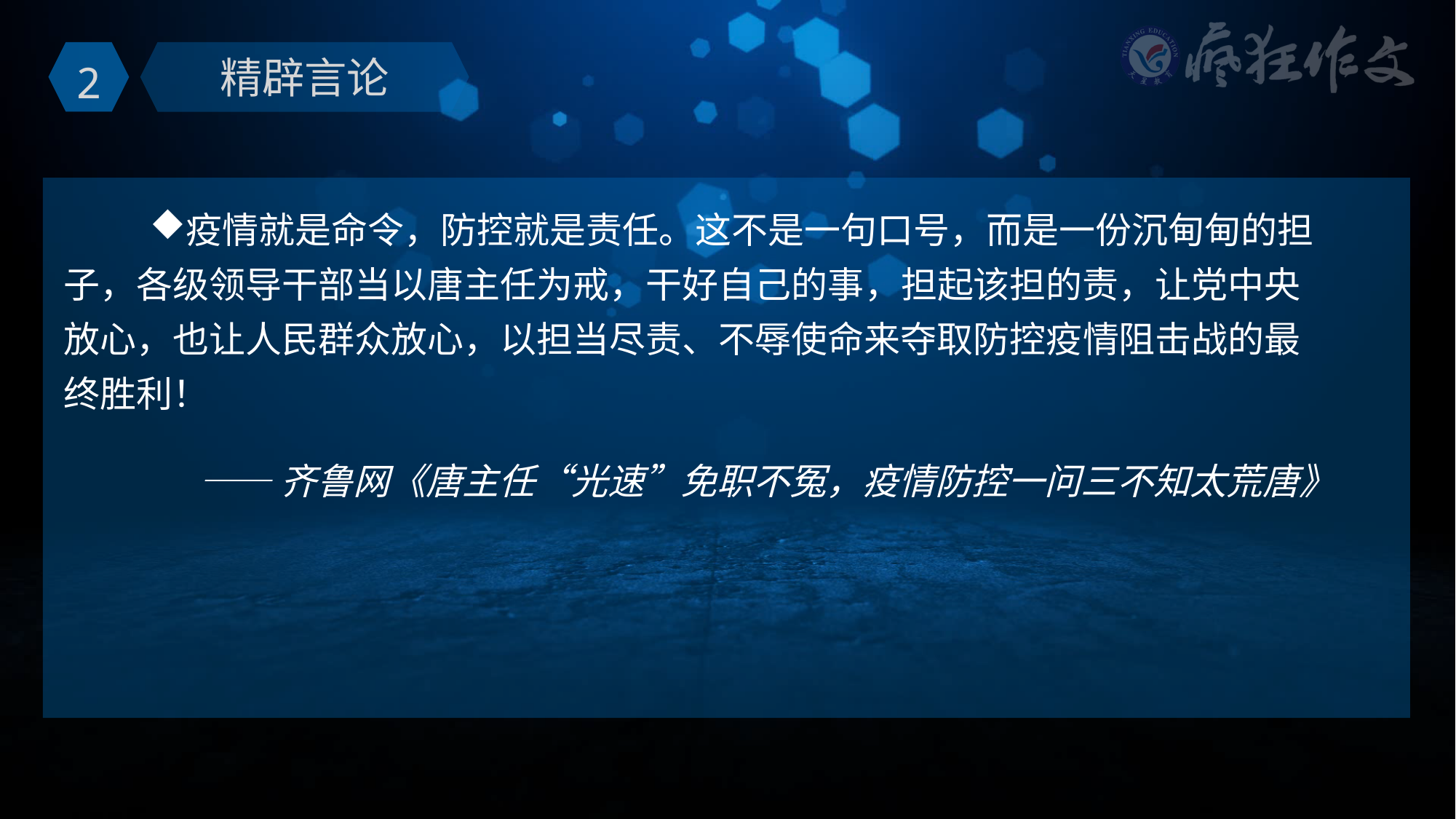

2
精辟言论

疫情就是命令，防控就是责任。这不是一句口号，而是一份沉甸甸的担子，各级领导干部当以唐主任为戒，干好自己的事，担起该担的责，让党中央放心，也让人民群众放心，以担当尽责、不辱使命来夺取防控疫情阻击战的最终胜利！

——齐鲁网《唐主任“光速”免职不冤，疫情防控一问三不知太荒唐》